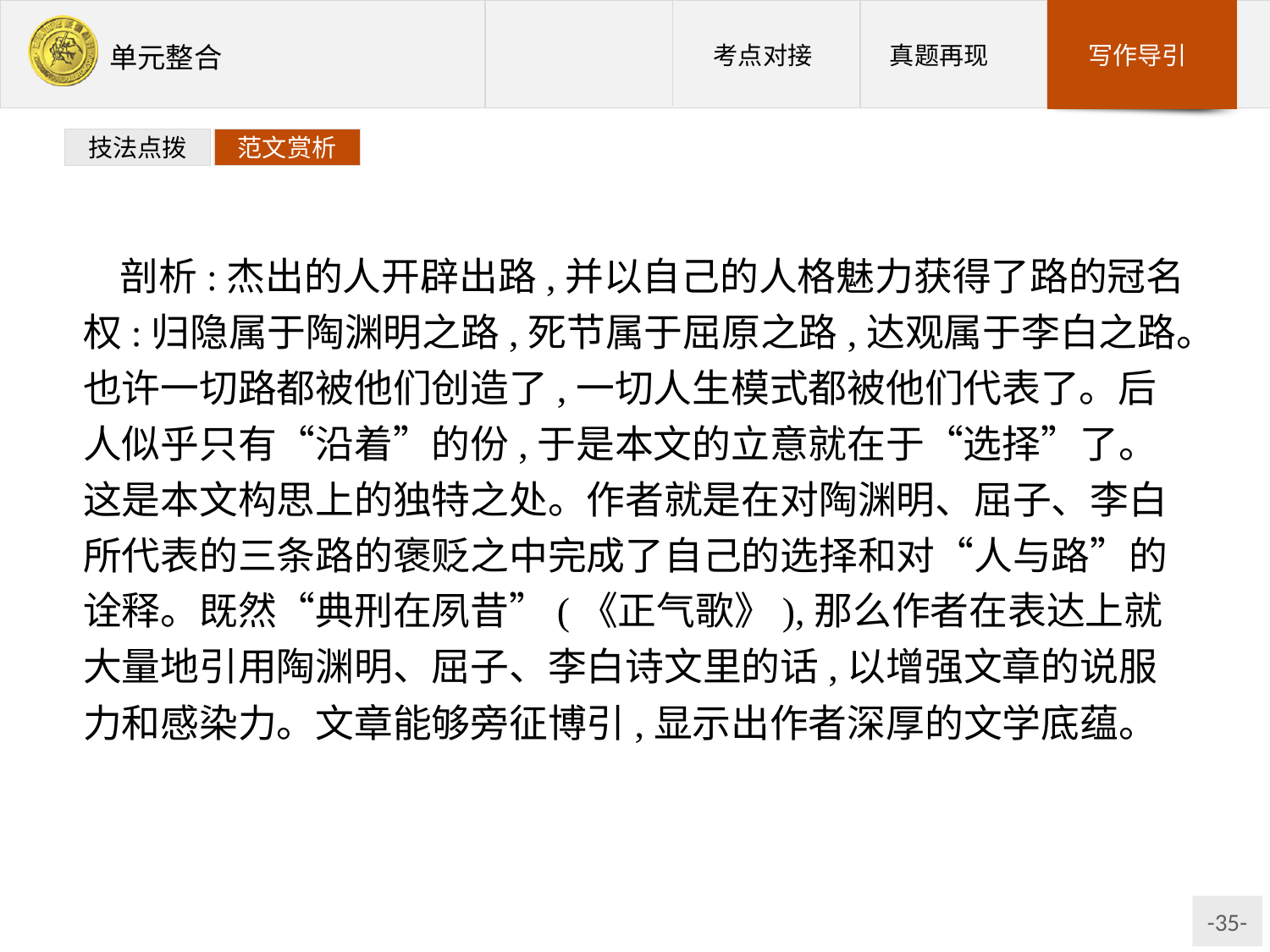

技法点拨
范文赏析
剖析:杰出的人开辟出路,并以自己的人格魅力获得了路的冠名权:归隐属于陶渊明之路,死节属于屈原之路,达观属于李白之路。也许一切路都被他们创造了,一切人生模式都被他们代表了。后人似乎只有“沿着”的份,于是本文的立意就在于“选择”了。这是本文构思上的独特之处。作者就是在对陶渊明、屈子、李白所代表的三条路的褒贬之中完成了自己的选择和对“人与路”的诠释。既然“典刑在夙昔”(《正气歌》),那么作者在表达上就大量地引用陶渊明、屈子、李白诗文里的话,以增强文章的说服力和感染力。文章能够旁征博引,显示出作者深厚的文学底蕴。